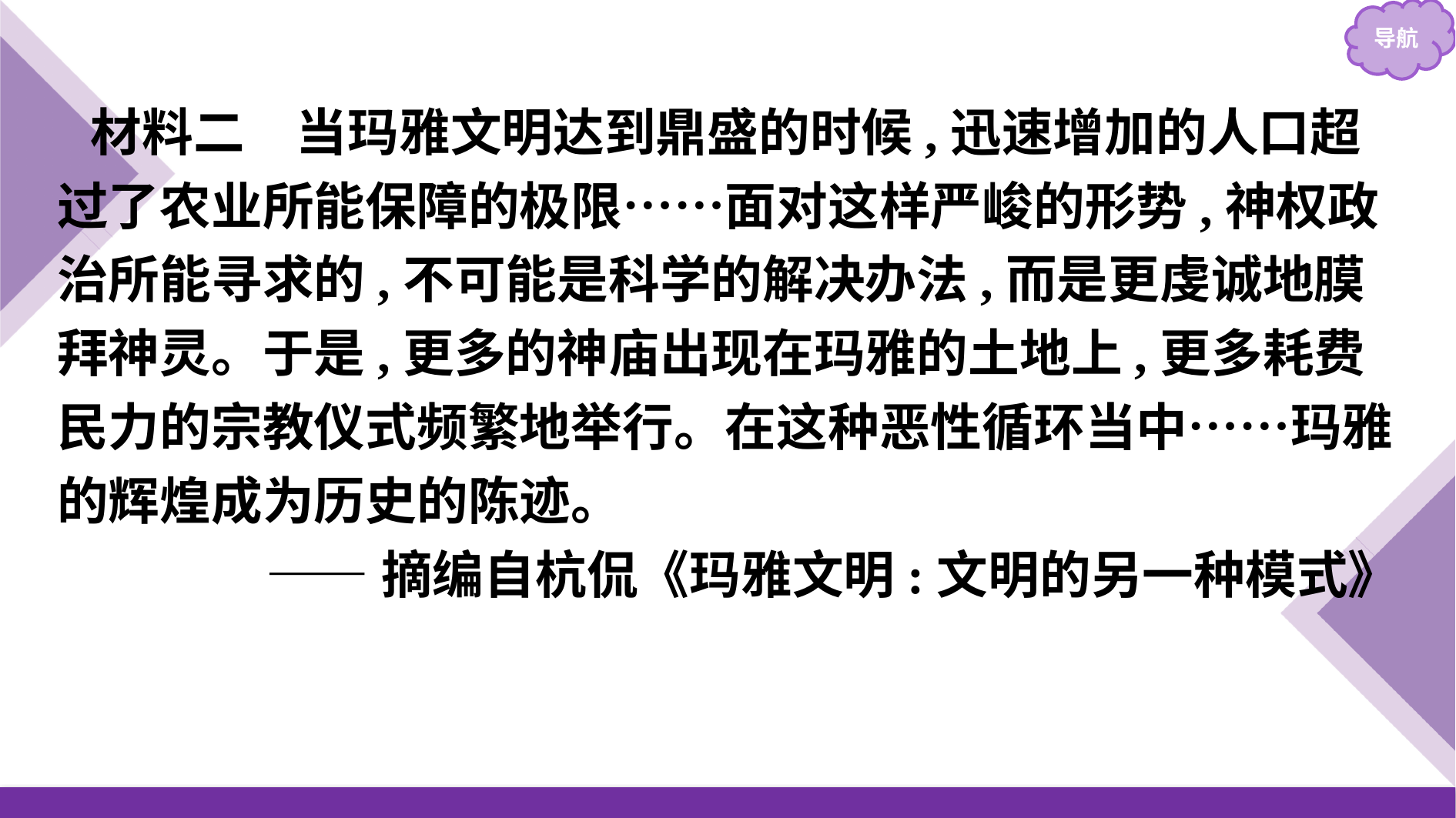

材料二　当玛雅文明达到鼎盛的时候,迅速增加的人口超过了农业所能保障的极限……面对这样严峻的形势,神权政治所能寻求的,不可能是科学的解决办法,而是更虔诚地膜拜神灵。于是,更多的神庙出现在玛雅的土地上,更多耗费民力的宗教仪式频繁地举行。在这种恶性循环当中……玛雅的辉煌成为历史的陈迹。
——摘编自杭侃《玛雅文明:文明的另一种模式》